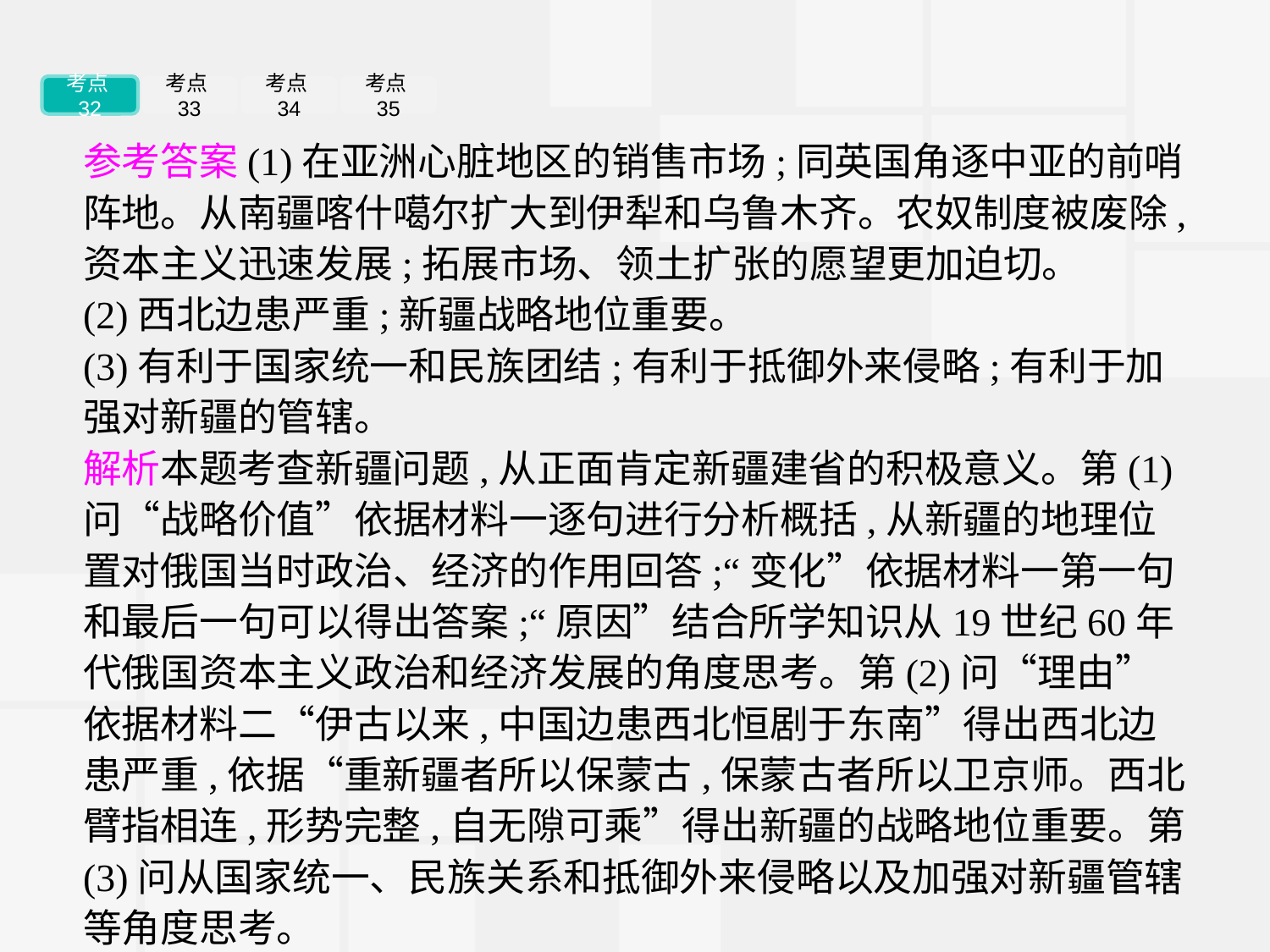

考点32
考点33
考点34
考点35
参考答案(1)在亚洲心脏地区的销售市场;同英国角逐中亚的前哨阵地。从南疆喀什噶尔扩大到伊犁和乌鲁木齐。农奴制度被废除,资本主义迅速发展;拓展市场、领土扩张的愿望更加迫切。
(2)西北边患严重;新疆战略地位重要。
(3)有利于国家统一和民族团结;有利于抵御外来侵略;有利于加强对新疆的管辖。
解析本题考查新疆问题,从正面肯定新疆建省的积极意义。第(1)问“战略价值”依据材料一逐句进行分析概括,从新疆的地理位置对俄国当时政治、经济的作用回答;“变化”依据材料一第一句和最后一句可以得出答案;“原因”结合所学知识从19世纪60年代俄国资本主义政治和经济发展的角度思考。第(2)问“理由”依据材料二“伊古以来,中国边患西北恒剧于东南”得出西北边患严重,依据“重新疆者所以保蒙古,保蒙古者所以卫京师。西北臂指相连,形势完整,自无隙可乘”得出新疆的战略地位重要。第(3)问从国家统一、民族关系和抵御外来侵略以及加强对新疆管辖等角度思考。